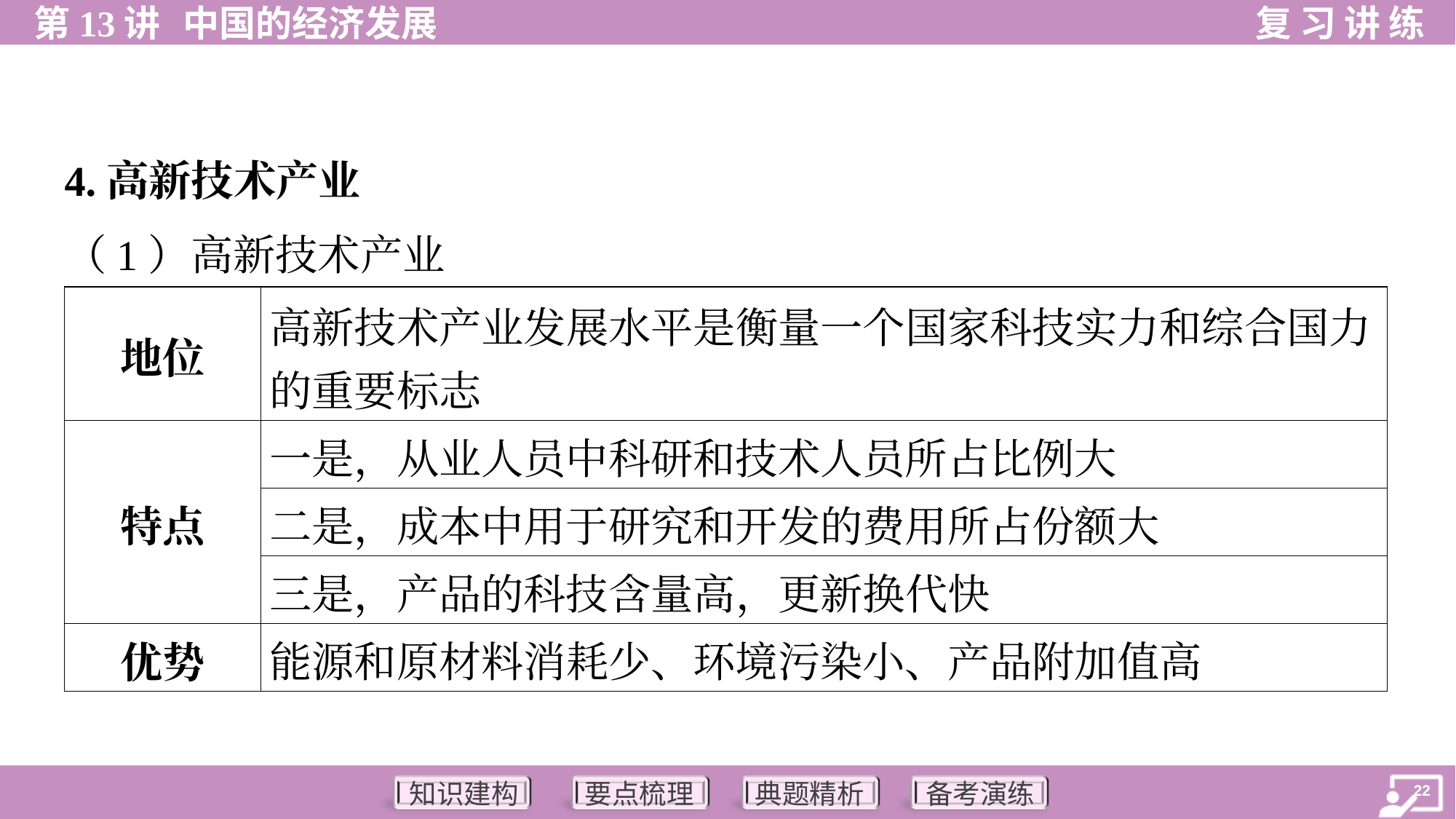

4.高新技术产业
（1）高新技术产业
| 地位 | 高新技术产业发展水平是衡量一个国家科技实力和综合国力 的重要标志 |
| --- | --- |
| 特点 | 一是，从业人员中科研和技术人员所占比例大 |
|  | 二是，成本中用于研究和开发的费用所占份额大 |
|  | 三是，产品的科技含量高，更新换代快 |
| 优势 | 能源和原材料消耗少、环境污染小、产品附加值高 |